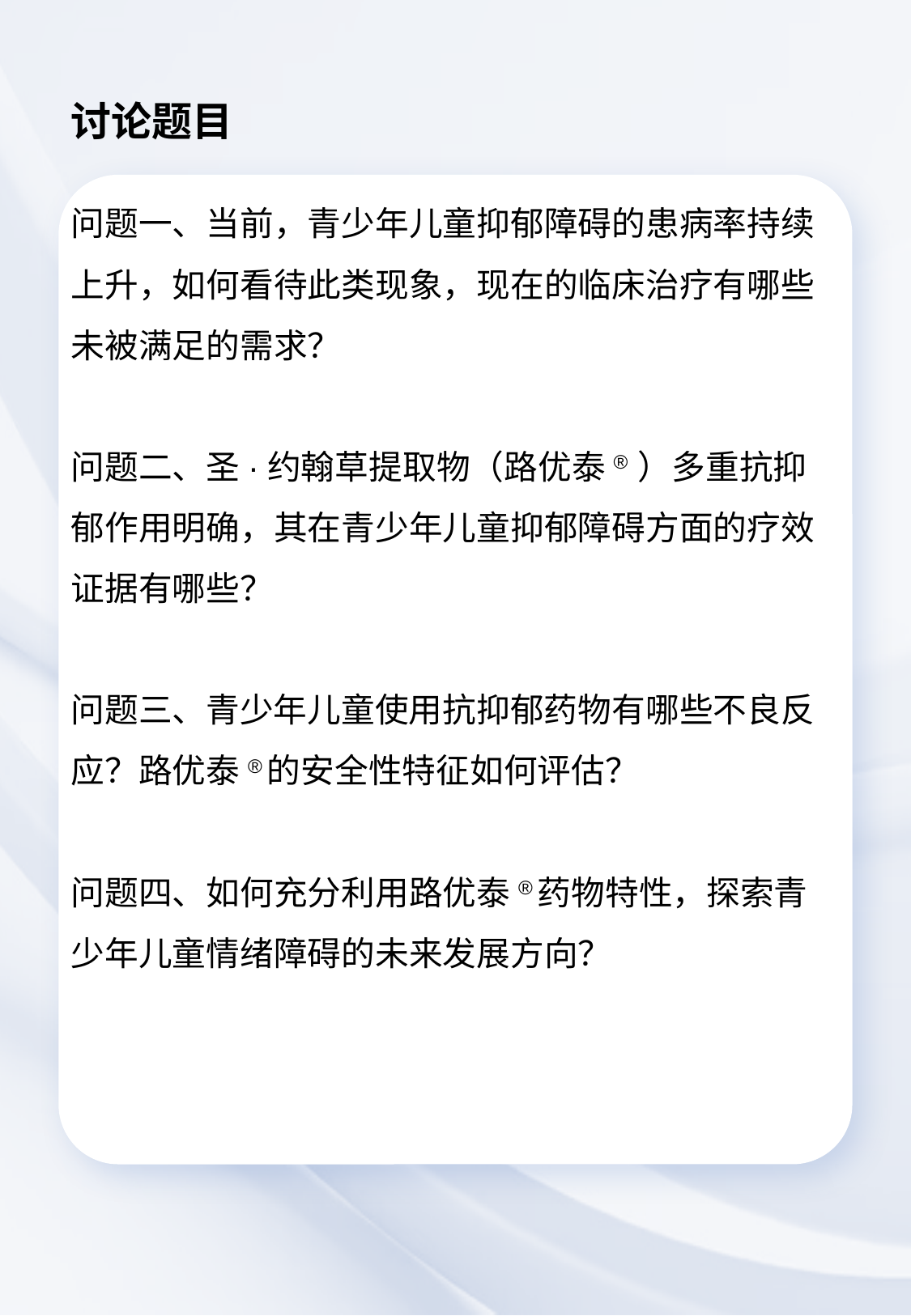

讨论题目

# 问题一、当前，青少年儿童抑郁障碍的患病率持续上升，如何看待此类现象，现在的临床治疗有哪些未被满足的需求？ 问题二、圣·约翰草提取物（路优泰® ）多重抗抑郁作用明确，其在青少年儿童抑郁障碍方面的疗效证据有哪些？ 问题三、青少年儿童使用抗抑郁药物有哪些不良反应？路优泰®的安全性特征如何评估？ 问题四、如何充分利用路优泰®药物特性，探索青少年儿童情绪障碍的未来发展方向？